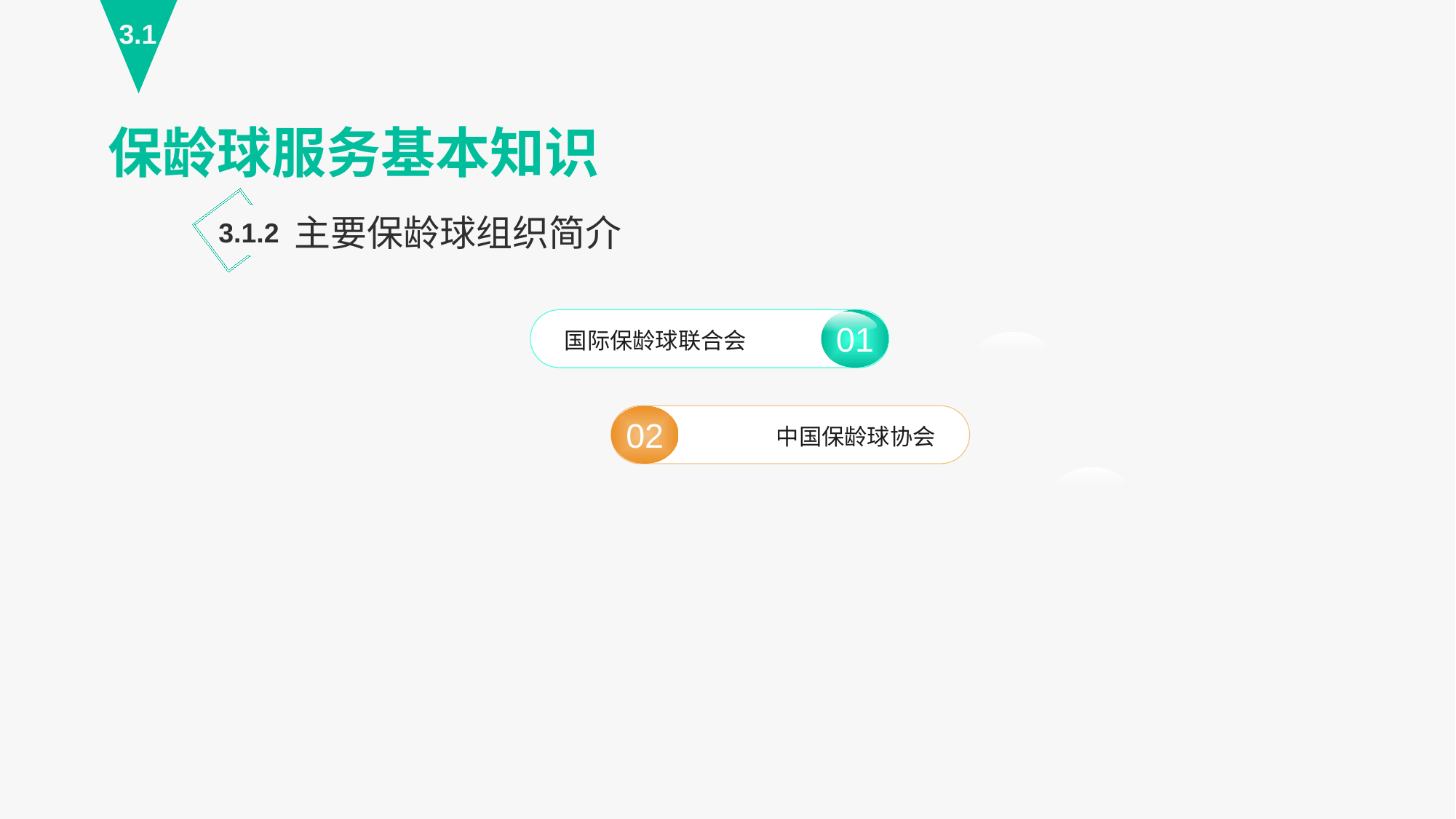

3.1
保龄球服务基本知识

主要保龄球组织简介
3.1.2

01
国际保龄球联合会

02
中国保龄球协会